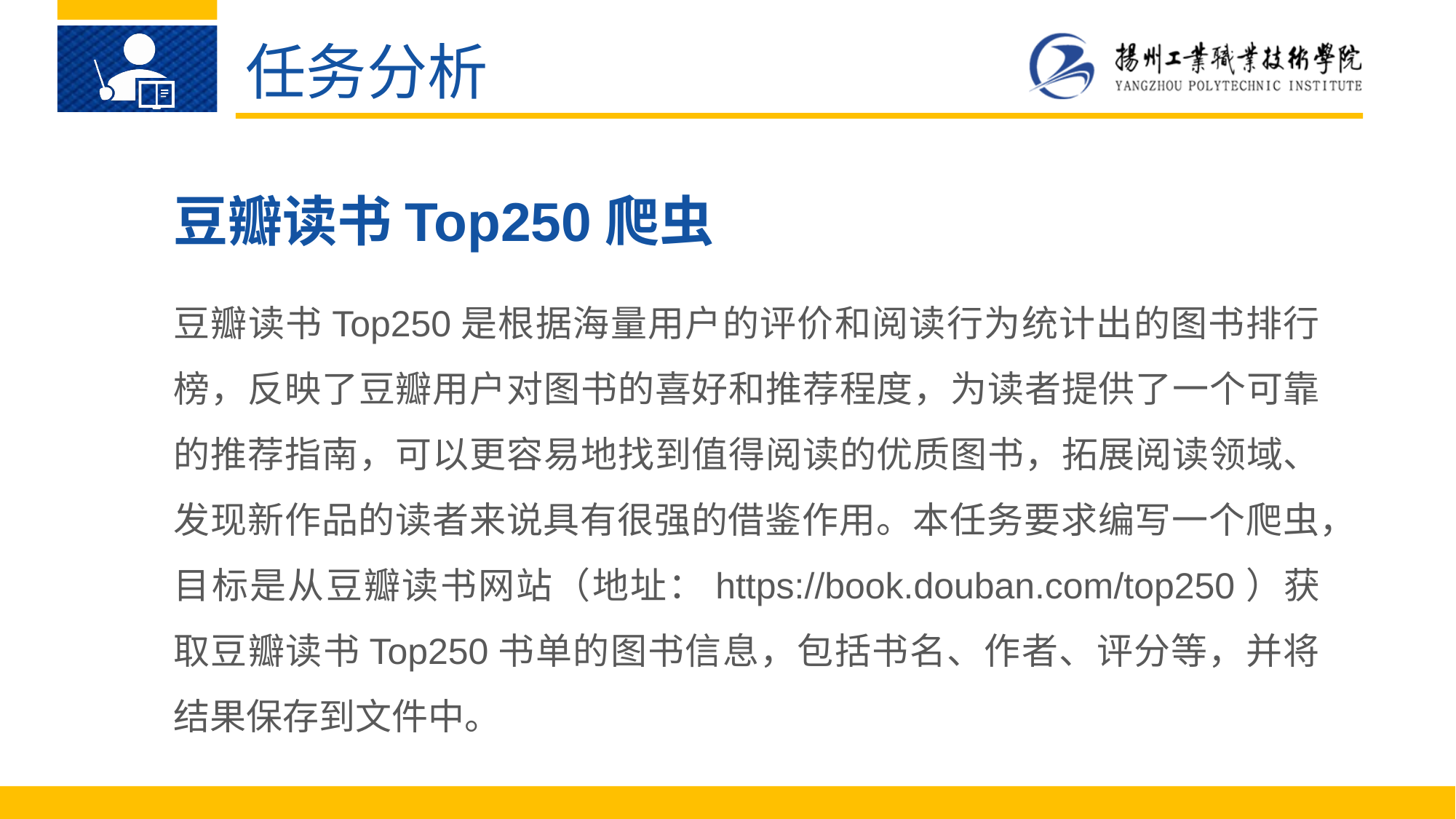

任务分析
豆瓣读书Top250爬虫
豆瓣读书Top250是根据海量用户的评价和阅读行为统计出的图书排行榜，反映了豆瓣用户对图书的喜好和推荐程度，为读者提供了一个可靠的推荐指南，可以更容易地找到值得阅读的优质图书，拓展阅读领域、发现新作品的读者来说具有很强的借鉴作用。本任务要求编写一个爬虫，目标是从豆瓣读书网站（地址：https://book.douban.com/top250）获取豆瓣读书Top250书单的图书信息，包括书名、作者、评分等，并将结果保存到文件中。